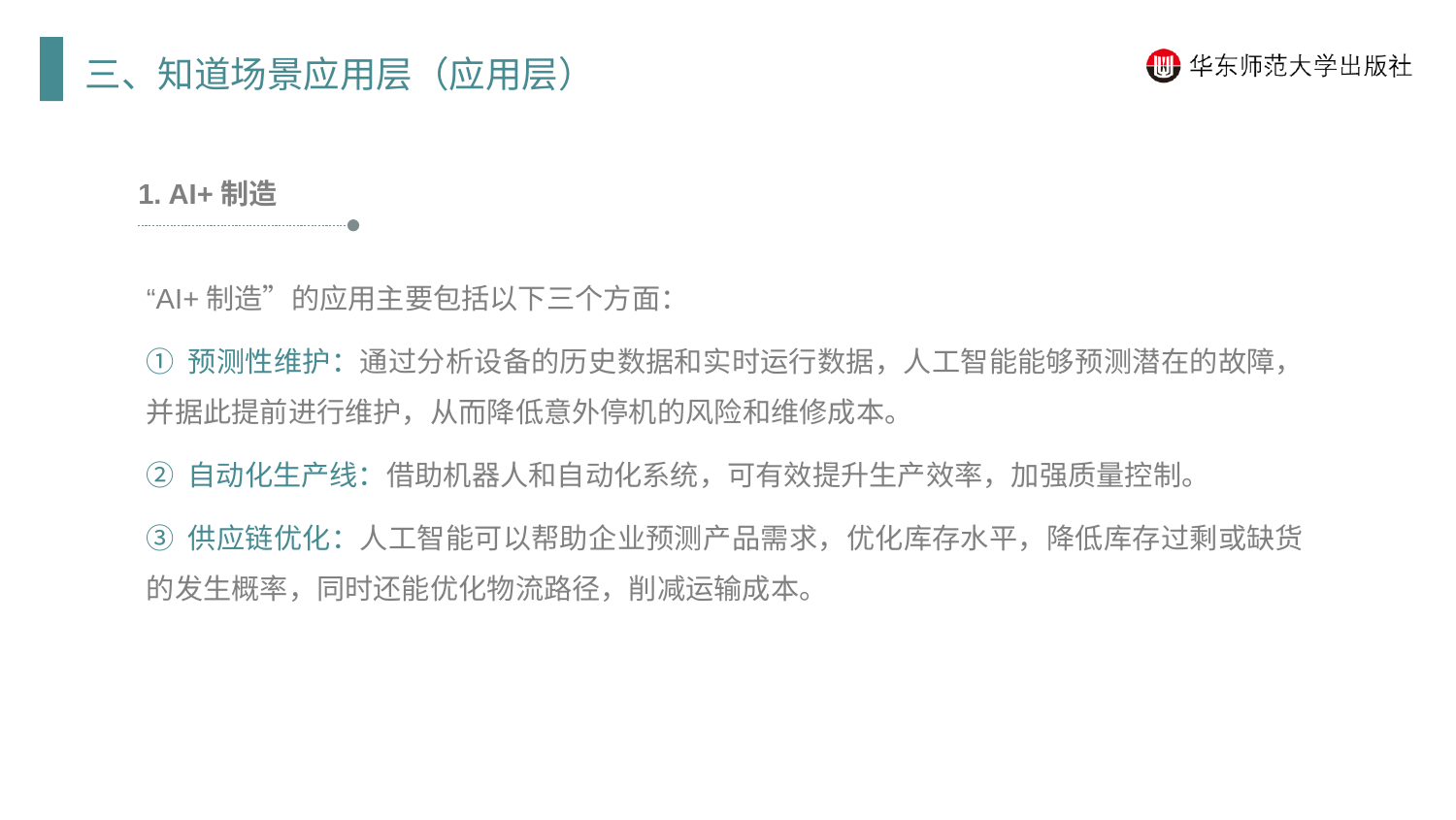

三、知道场景应用层（应用层）
1. AI+制造
“AI+制造”的应用主要包括以下三个方面：
① 预测性维护：通过分析设备的历史数据和实时运行数据，人工智能能够预测潜在的故障，并据此提前进行维护，从而降低意外停机的风险和维修成本。
② 自动化生产线：借助机器人和自动化系统，可有效提升生产效率，加强质量控制。
③ 供应链优化：人工智能可以帮助企业预测产品需求，优化库存水平，降低库存过剩或缺货的发生概率，同时还能优化物流路径，削减运输成本。